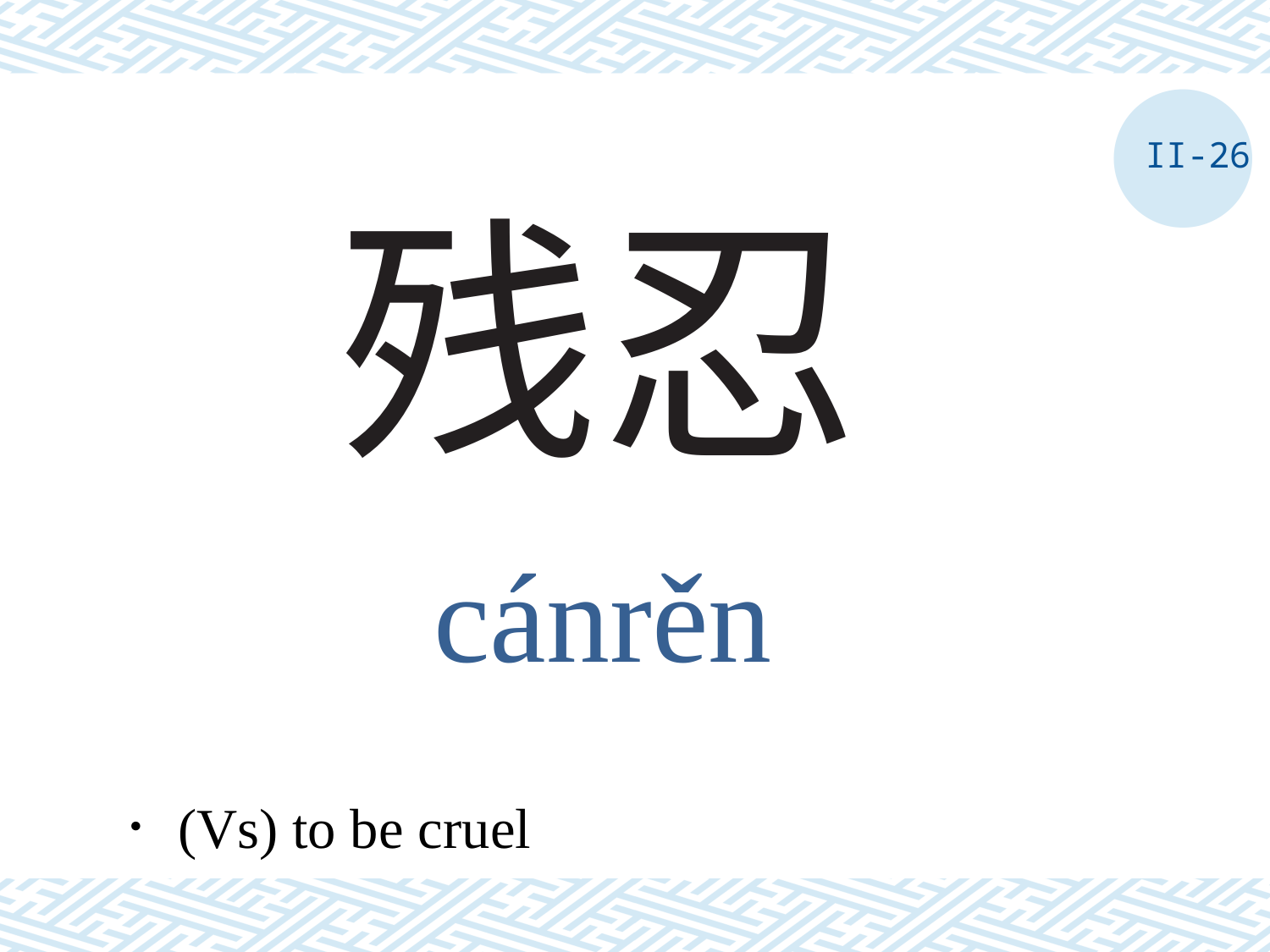

II-26

# 残忍
cánrěn
．(Vs) to be cruel